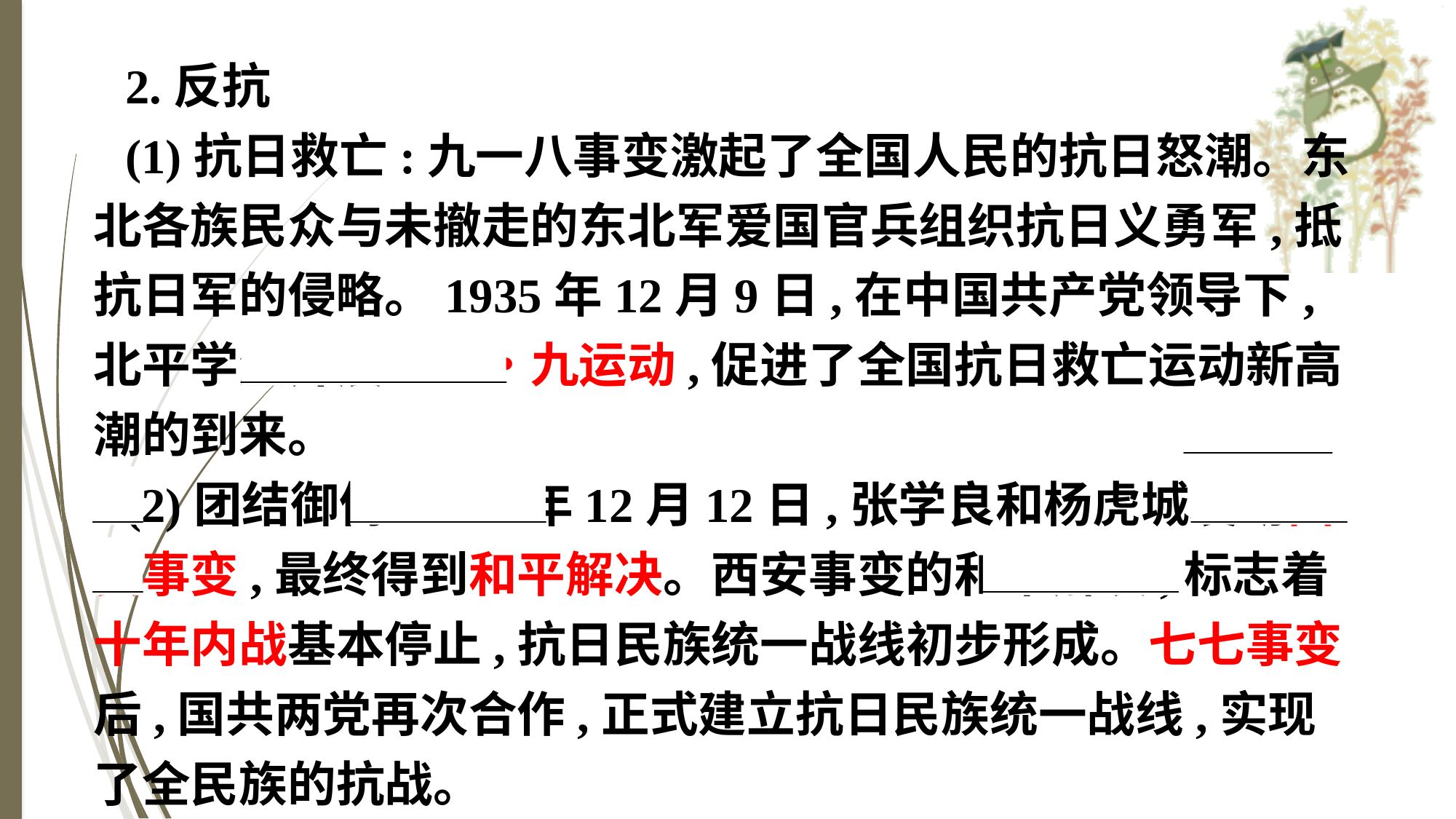

2.反抗
(1)抗日救亡:九一八事变激起了全国人民的抗日怒潮。东北各族民众与未撤走的东北军爱国官兵组织抗日义勇军,抵抗日军的侵略。1935年12月9日,在中国共产党领导下,北平学生开展一二•九运动,促进了全国抗日救亡运动新高潮的到来。
(2)团结御侮:1936年12月12日,张学良和杨虎城发动西安事变,最终得到和平解决。西安事变的和平解决,标志着十年内战基本停止,抗日民族统一战线初步形成。七七事变后,国共两党再次合作,正式建立抗日民族统一战线,实现了全民族的抗战。